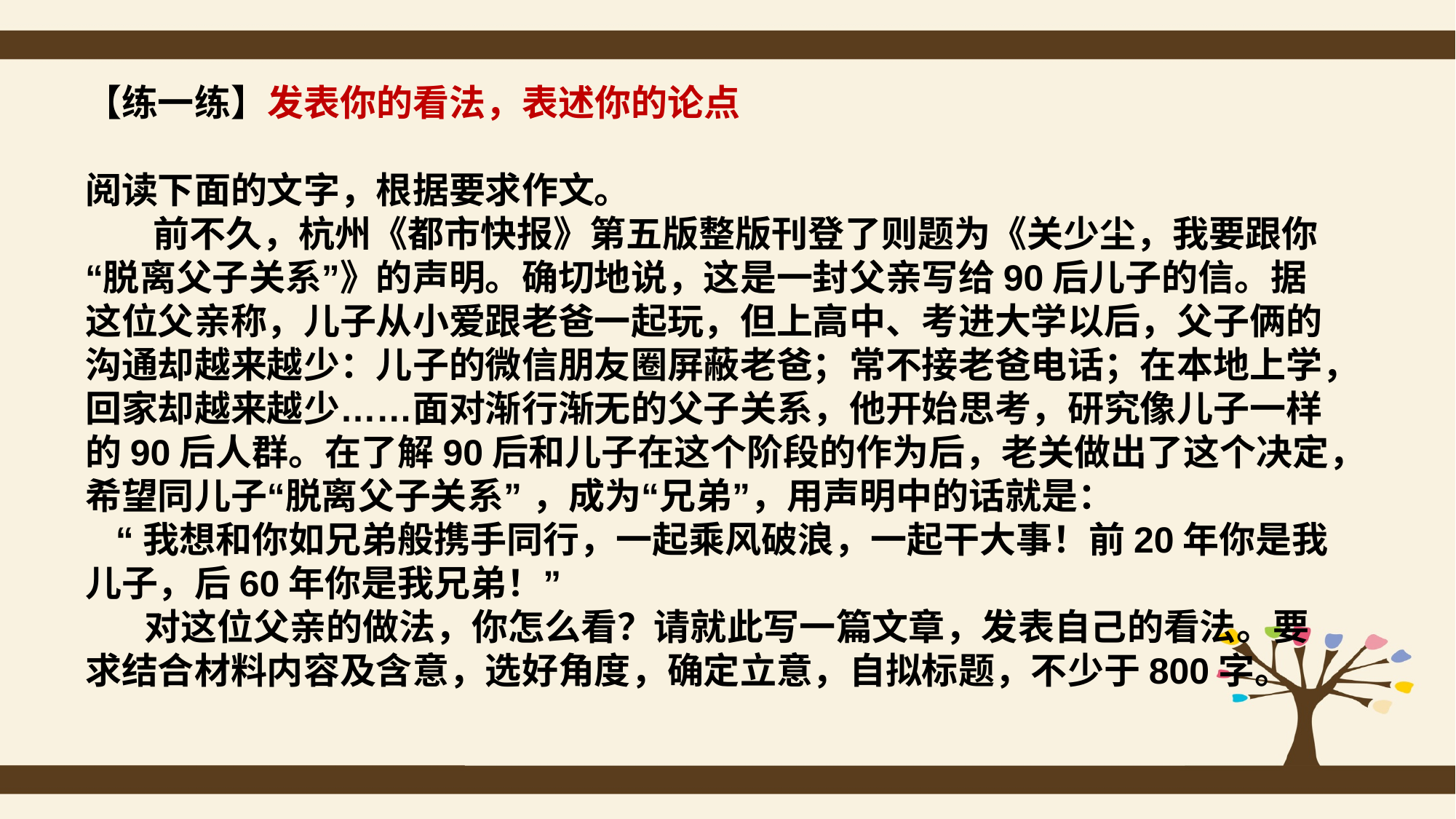

【练一练】发表你的看法，表述你的论点

阅读下面的文字，根据要求作文。
       前不久，杭州《都市快报》第五版整版刊登了则题为《关少尘，我要跟你“脱离父子关系”》的声明。确切地说，这是一封父亲写给90后儿子的信。据这位父亲称，儿子从小爱跟老爸一起玩，但上高中、考进大学以后，父子俩的沟通却越来越少：儿子的微信朋友圈屏蔽老爸；常不接老爸电话；在本地上学，回家却越来越少……面对渐行渐无的父子关系，他开始思考，研究像儿子一样的90后人群。在了解90后和儿子在这个阶段的作为后，老关做出了这个决定，希望同儿子“脱离父子关系” ，成为“兄弟”，用声明中的话就是：
   “我想和你如兄弟般携手同行，一起乘风破浪，一起干大事！前20年你是我儿子，后60年你是我兄弟！”
     对这位父亲的做法，你怎么看？请就此写一篇文章，发表自己的看法。要求结合材料内容及含意，选好角度，确定立意，自拟标题，不少于800字。